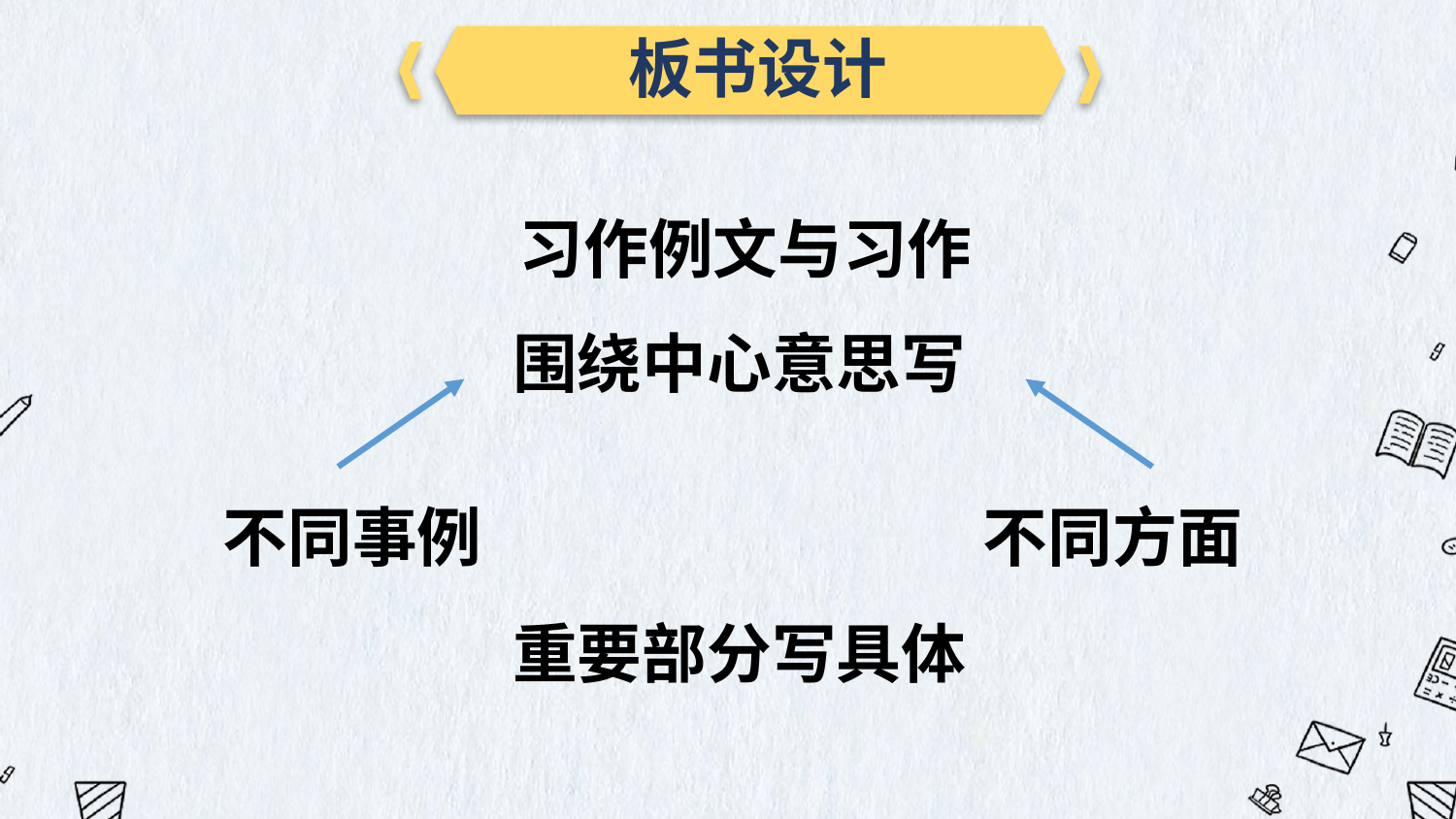

板书设计
习作例文与习作
围绕中心意思写
不同事例
不同方面
重要部分写具体